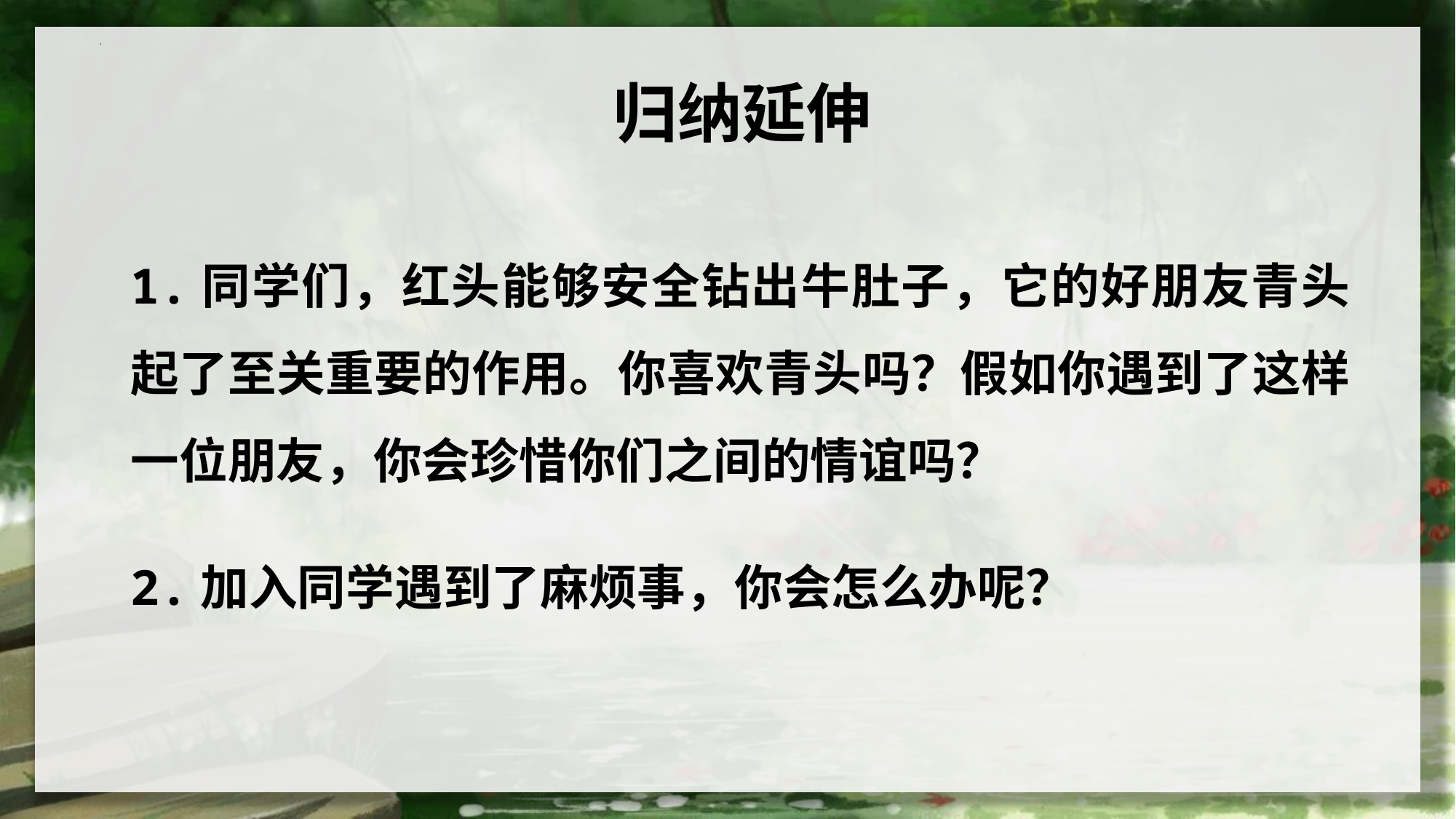

归纳延伸
1.同学们，红头能够安全钻出牛肚子，它的好朋友青头起了至关重要的作用。你喜欢青头吗？假如你遇到了这样一位朋友，你会珍惜你们之间的情谊吗？
2.加入同学遇到了麻烦事，你会怎么办呢？